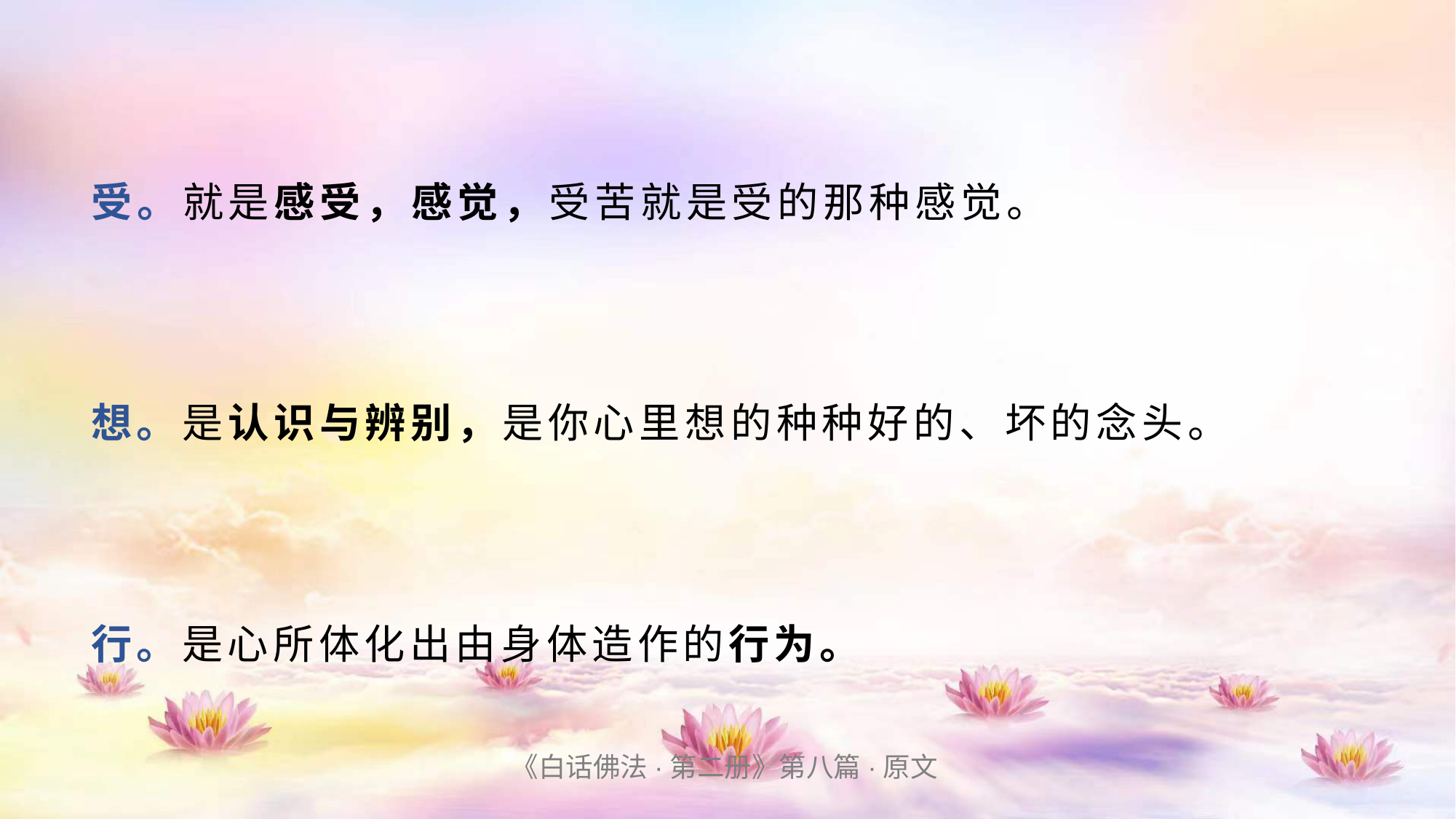

# 这些东西都是十二因缘的循环。 受。就是感受，感觉，受苦就是受的那种感觉。 想。是认识与辨别，是你心里想的种种好的、坏的念头。 行。是心所体化出由身体造作的行为。
《白话佛法·第二册》第八篇·原文